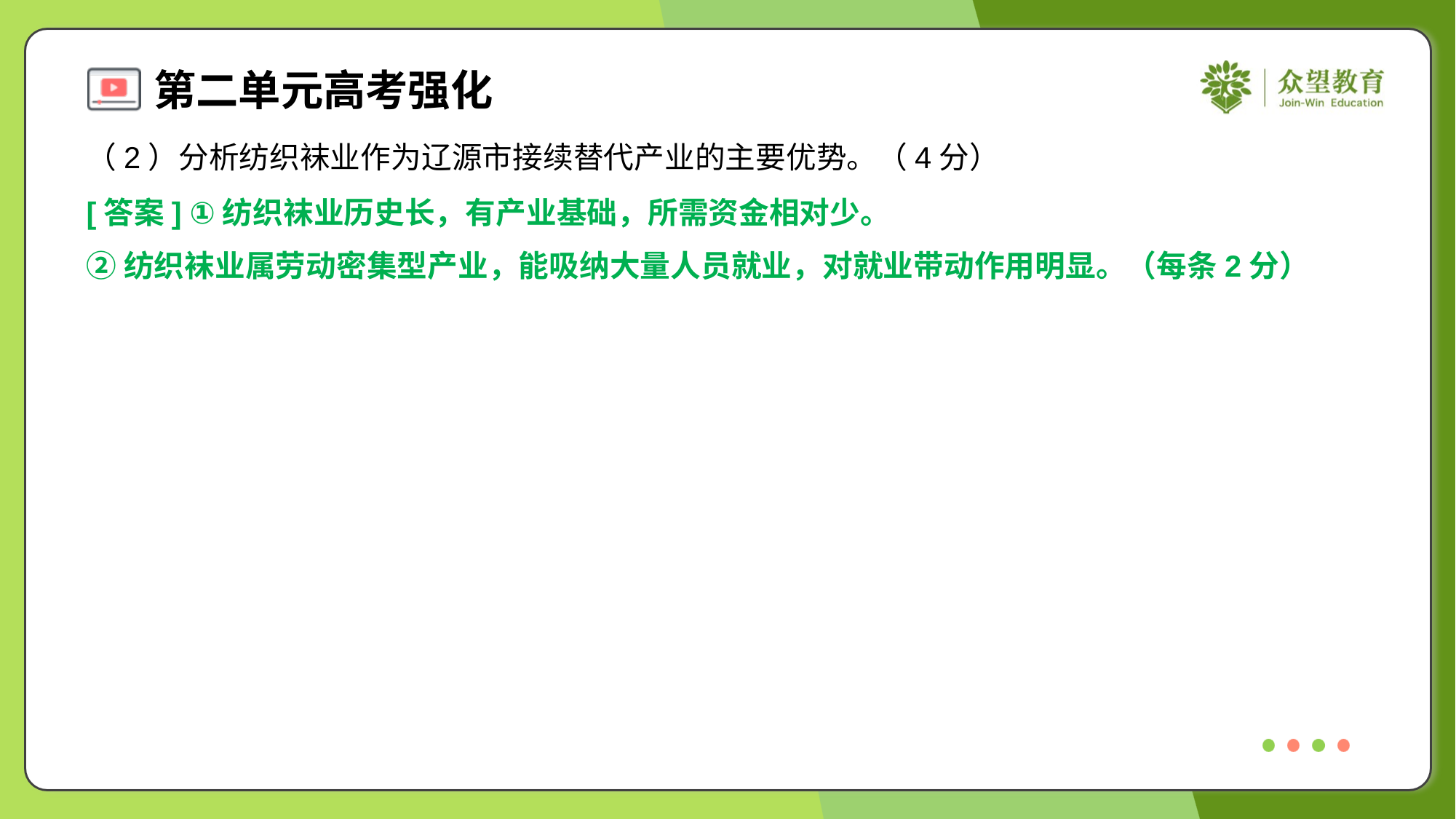

（2）分析纺织袜业作为辽源市接续替代产业的主要优势。（4分）
[答案] ①纺织袜业历史长，有产业基础，所需资金相对少。
②纺织袜业属劳动密集型产业，能吸纳大量人员就业，对就业带动作用明显。（每条2分）